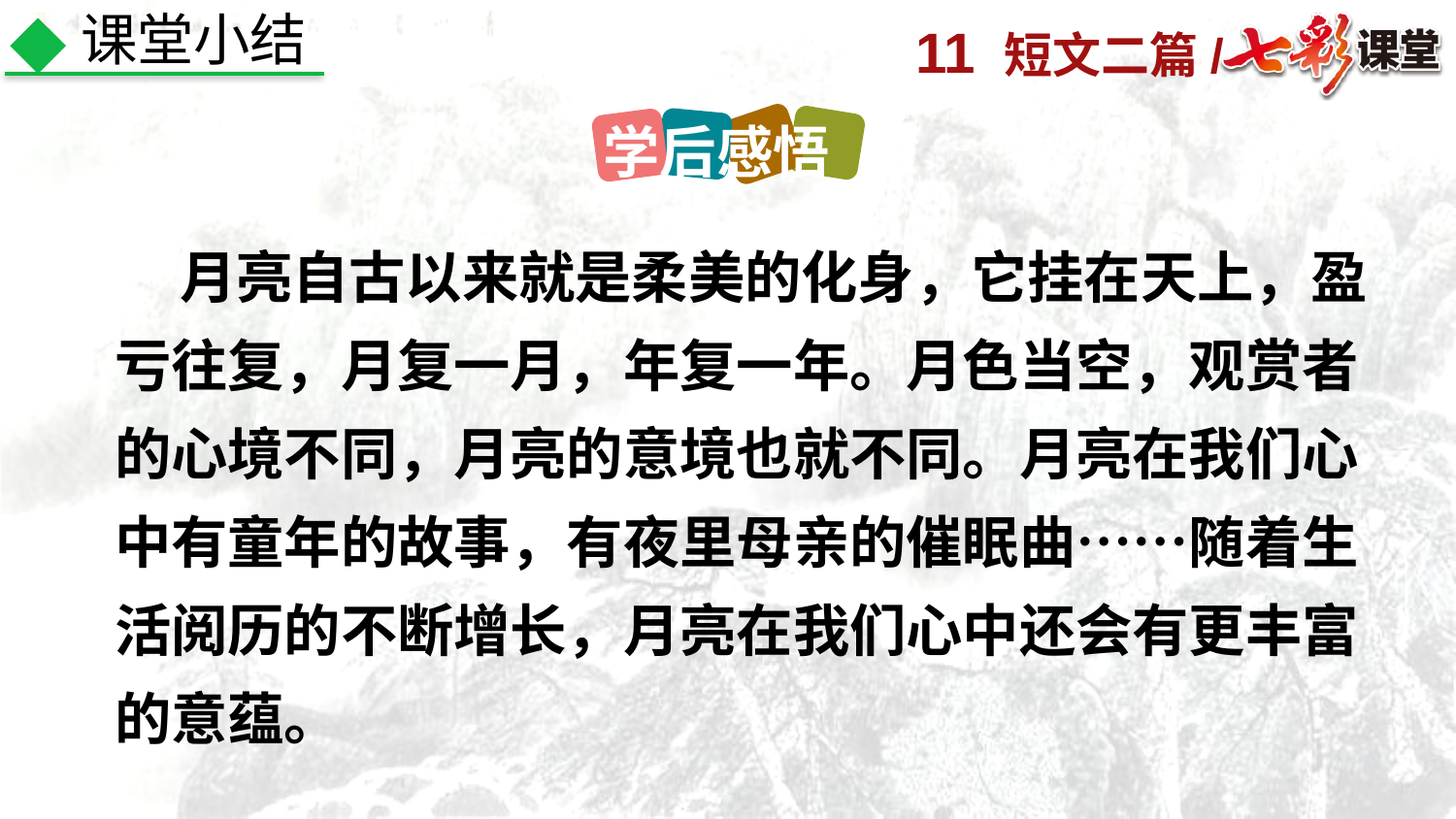

课堂小结

学后感悟

    月亮自古以来就是柔美的化身，它挂在天上，盈亏往复，月复一月，年复一年。月色当空，观赏者的心境不同，月亮的意境也就不同。月亮在我们心中有童年的故事，有夜里母亲的催眠曲……随着生活阅历的不断增长，月亮在我们心中还会有更丰富的意蕴。